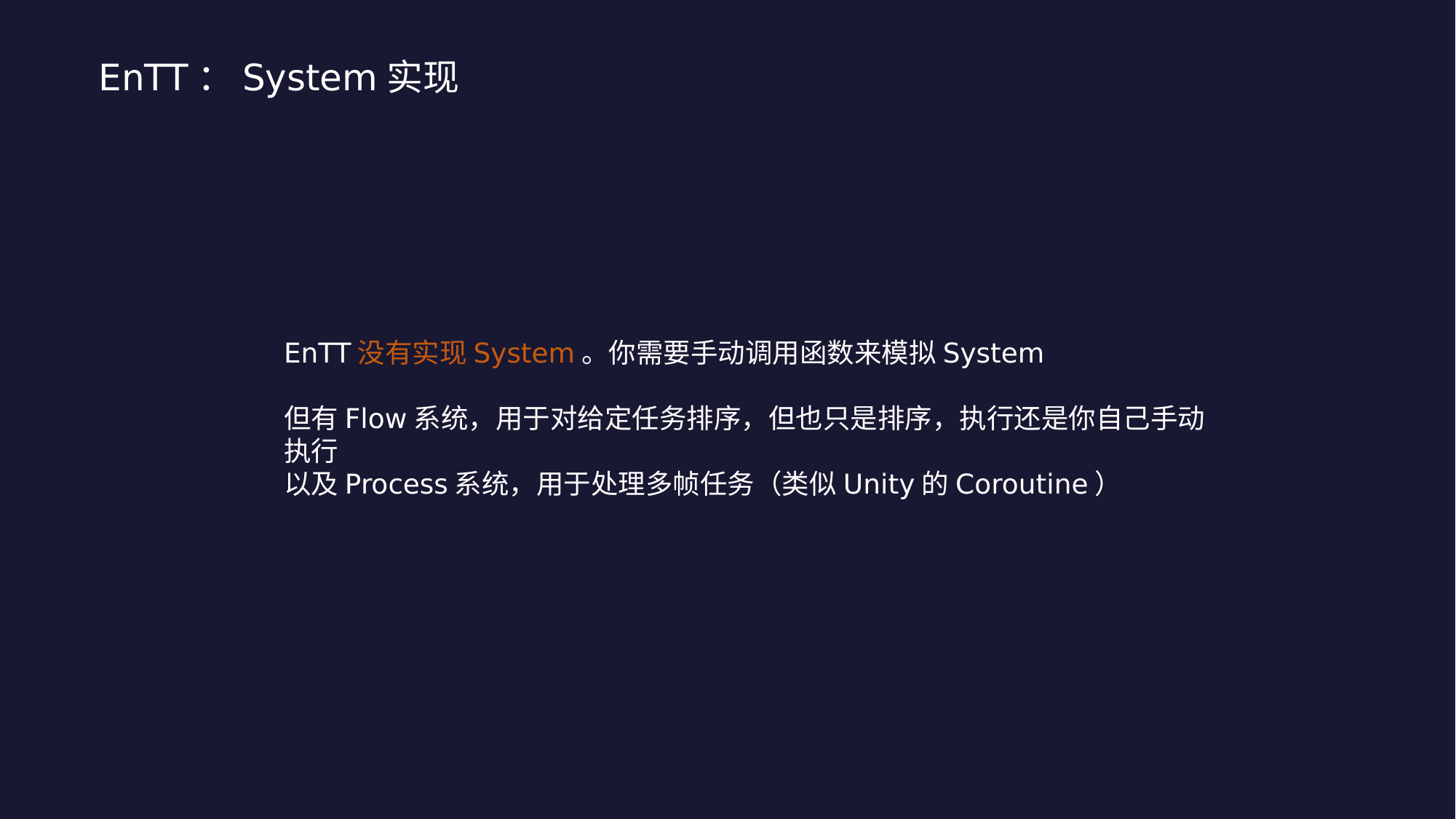

EnTT：System实现
EnTT没有实现System。你需要手动调用函数来模拟System

但有Flow系统，用于对给定任务排序，但也只是排序，执行还是你自己手动执行
以及Process系统，用于处理多帧任务（类似Unity的Coroutine）